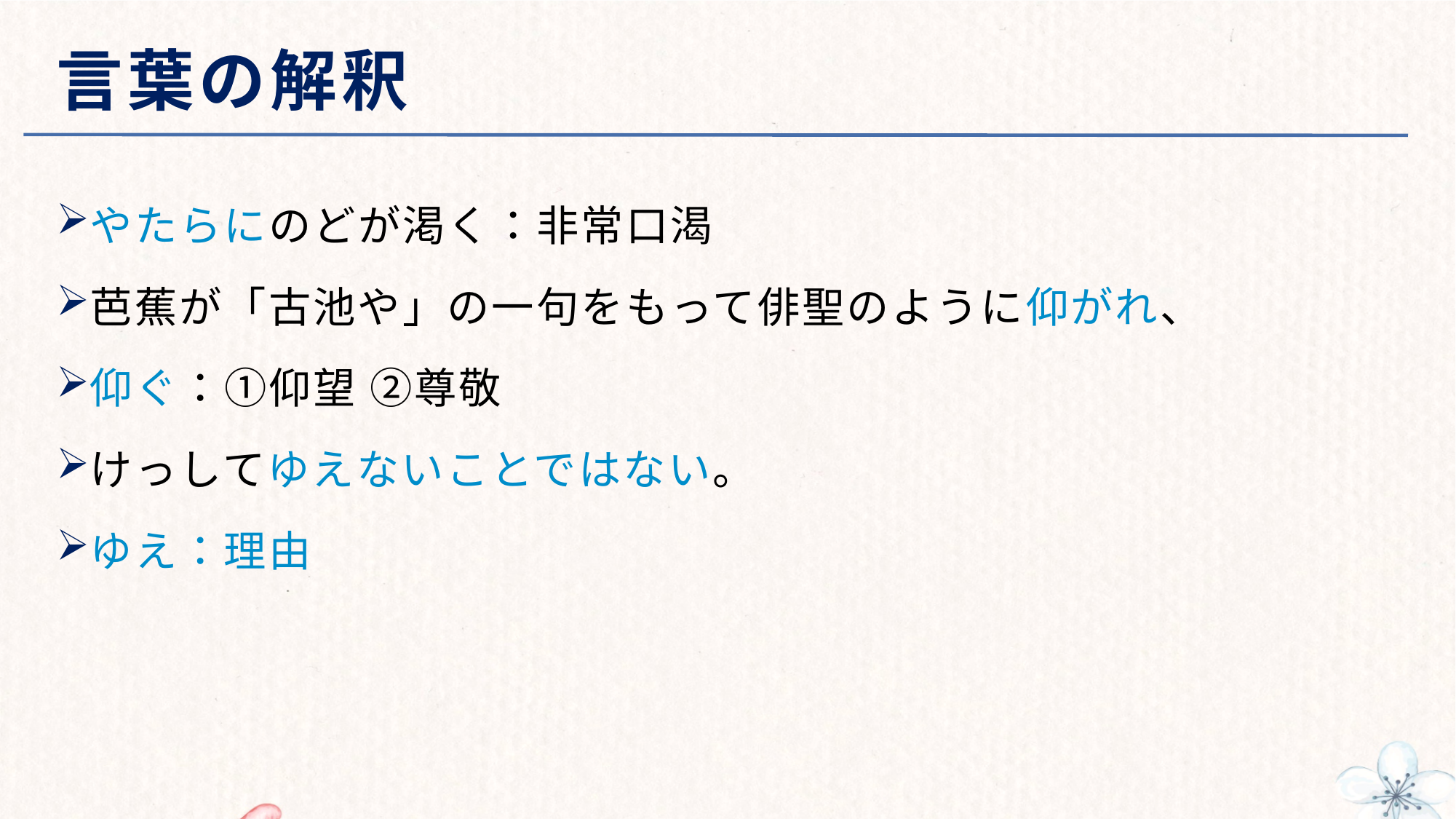

# 言葉の解釈
やたらにのどが渇く：非常口渴
芭蕉が「古池や」の一句をもって俳聖のように仰がれ、
仰ぐ：①仰望 ②尊敬
けっしてゆえないことではない。
ゆえ：理由